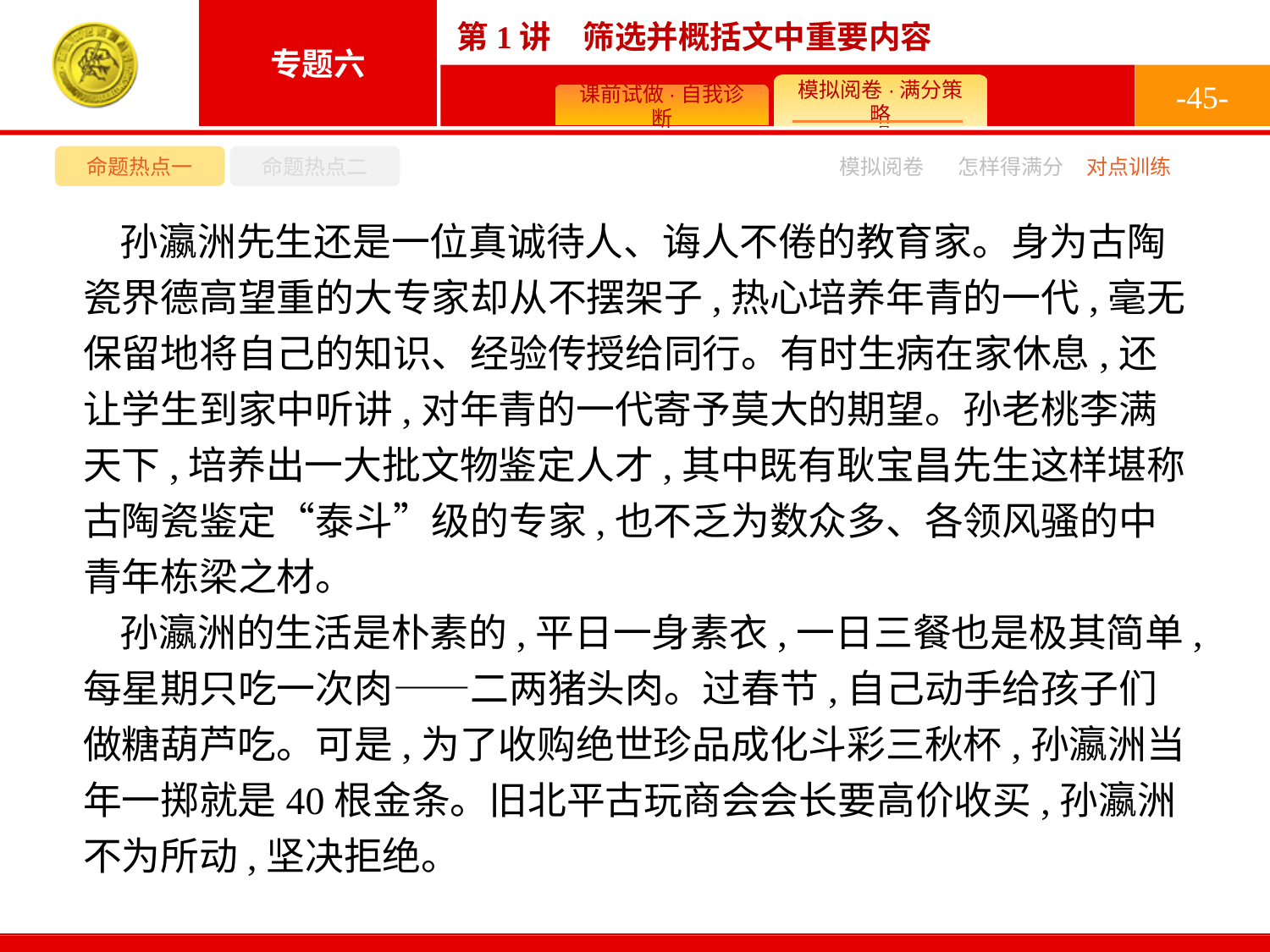

-45-
命题热点一
命题热点二
模拟阅卷
怎样得满分
对点训练
孙瀛洲先生还是一位真诚待人、诲人不倦的教育家。身为古陶瓷界德高望重的大专家却从不摆架子,热心培养年青的一代,毫无保留地将自己的知识、经验传授给同行。有时生病在家休息,还让学生到家中听讲,对年青的一代寄予莫大的期望。孙老桃李满天下,培养出一大批文物鉴定人才,其中既有耿宝昌先生这样堪称古陶瓷鉴定“泰斗”级的专家,也不乏为数众多、各领风骚的中青年栋梁之材。
孙瀛洲的生活是朴素的,平日一身素衣,一日三餐也是极其简单,每星期只吃一次肉——二两猪头肉。过春节,自己动手给孩子们做糖葫芦吃。可是,为了收购绝世珍品成化斗彩三秋杯,孙瀛洲当年一掷就是40根金条。旧北平古玩商会会长要高价收买,孙瀛洲不为所动,坚决拒绝。